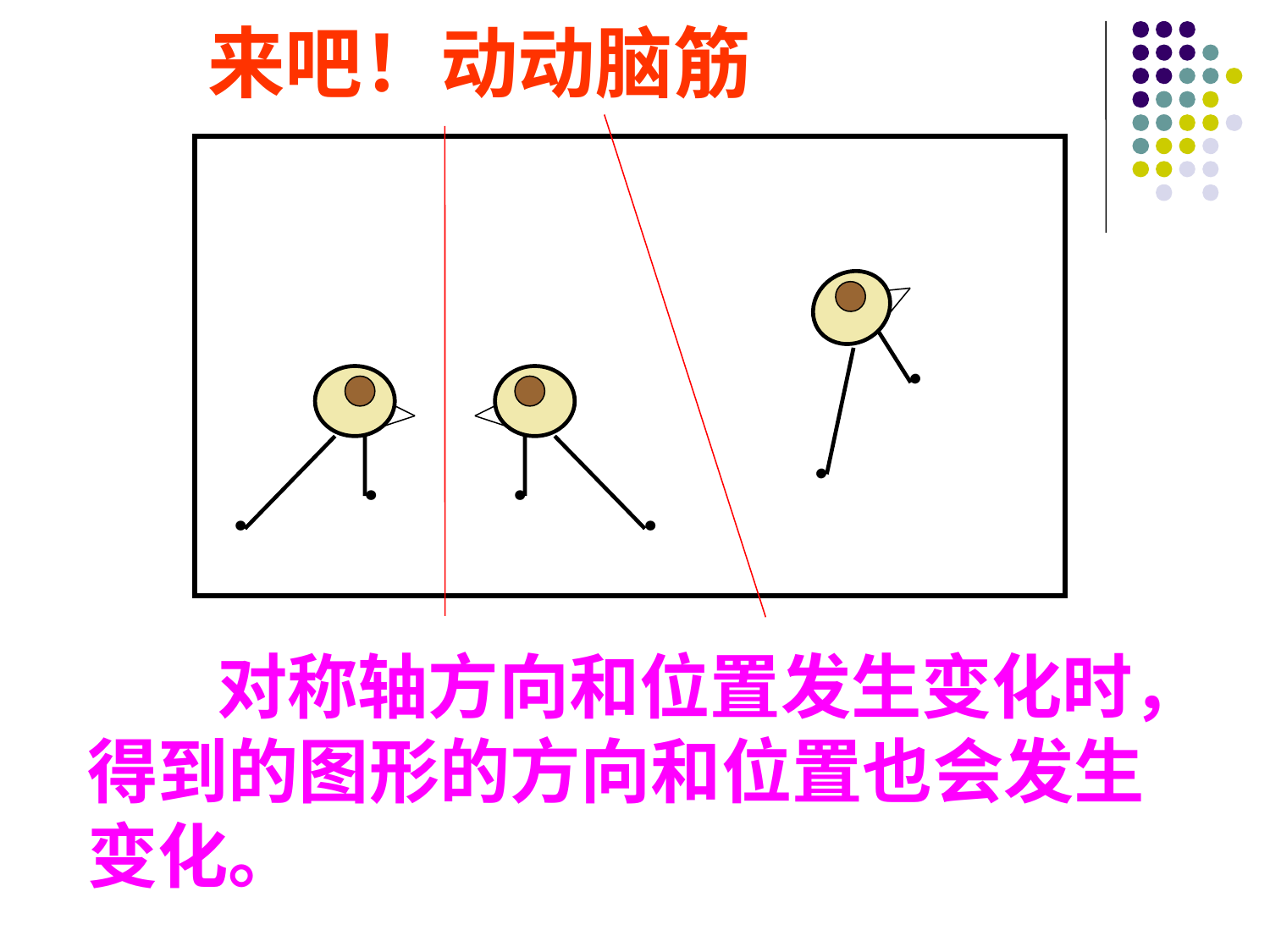

来吧！动动脑筋

．
．

．
．

．
．
       对称轴方向和位置发生变化时，得到的图形的方向和位置也会发生变化。